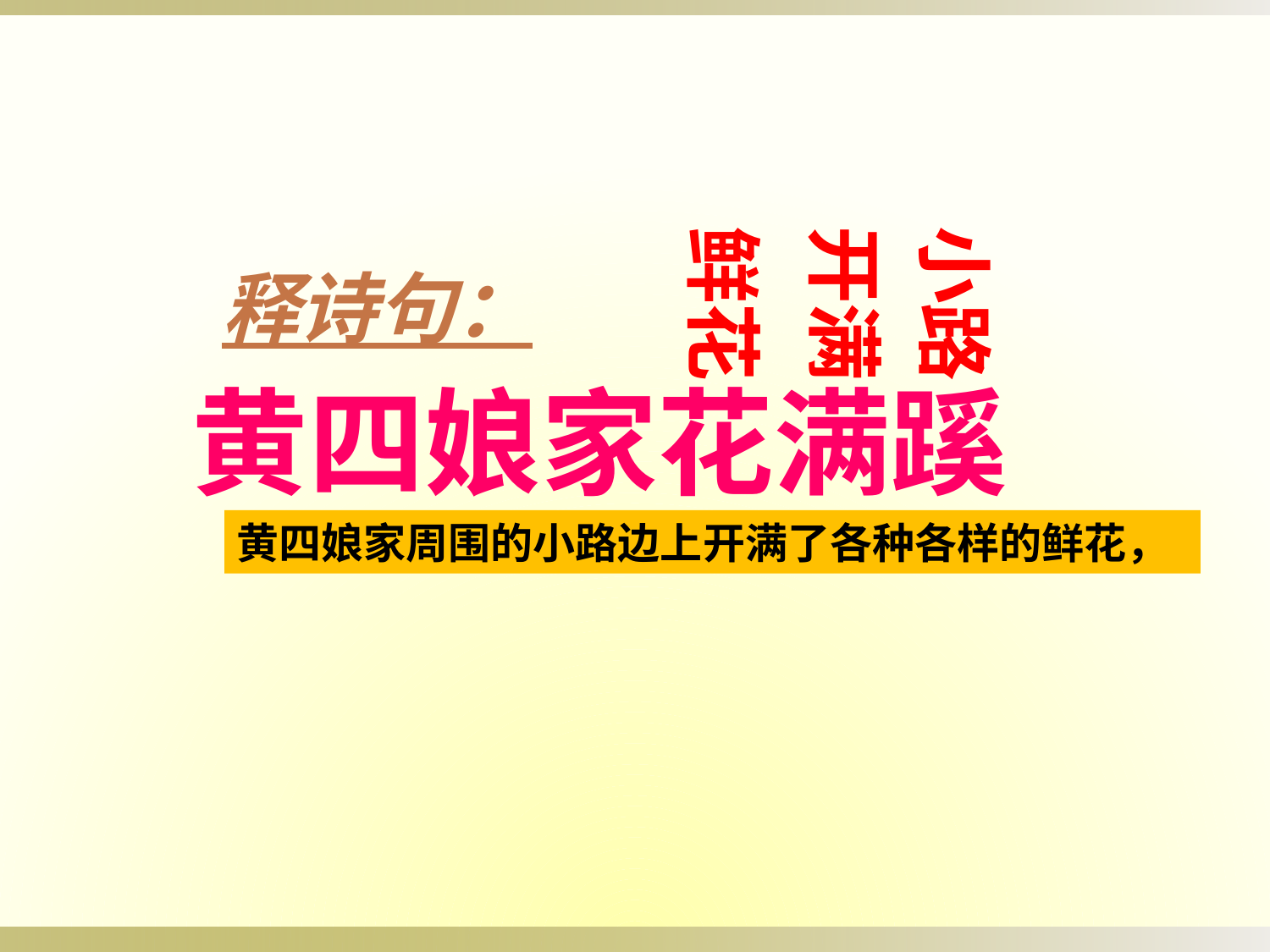

鲜花
开满
小路
释诗句：
黄四娘家花满蹊
黄四娘家周围的小路边上开满了各种各样的鲜花，